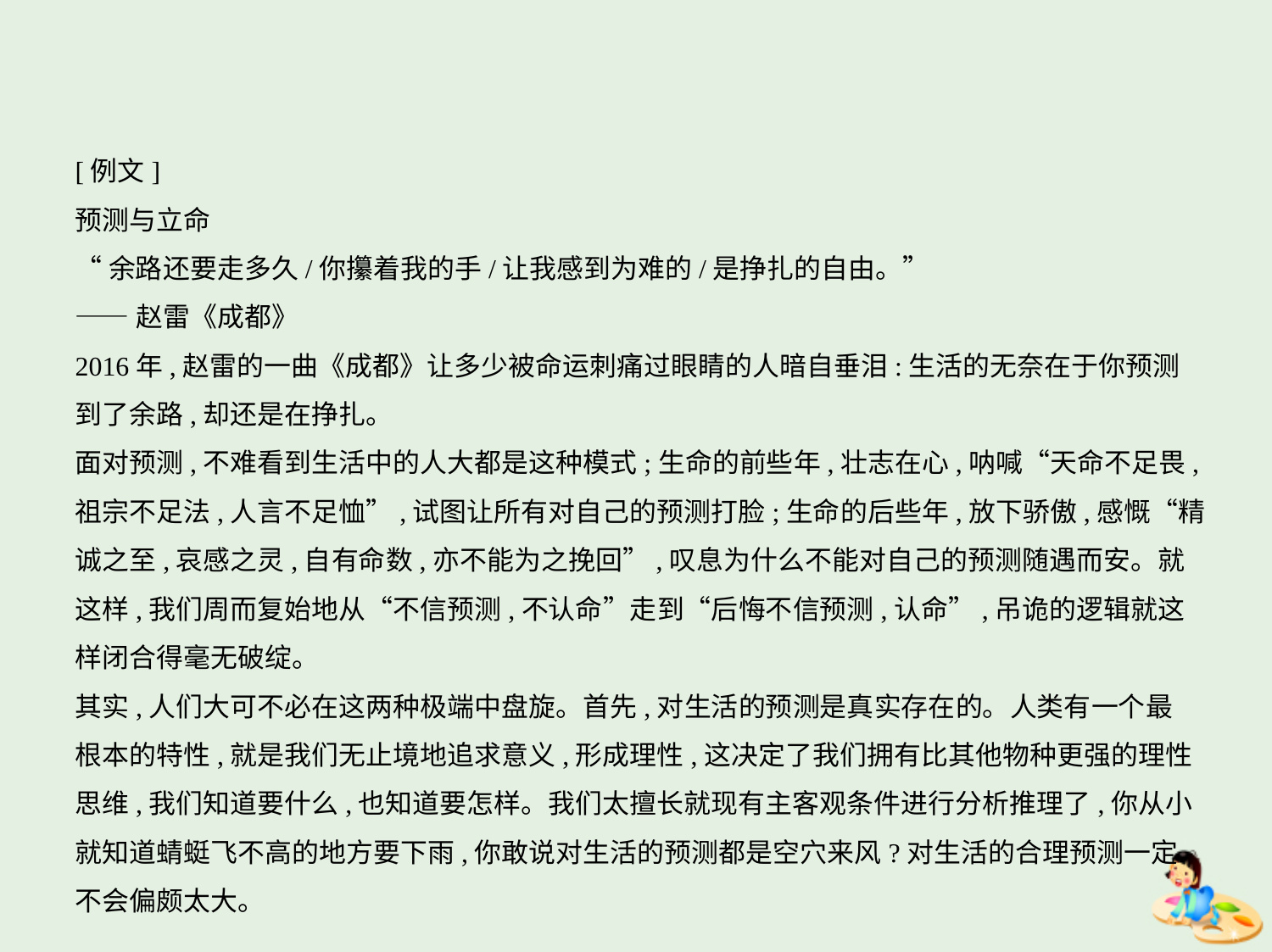

[例文]
预测与立命
“余路还要走多久/你攥着我的手/让我感到为难的/是挣扎的自由。”
——赵雷《成都》
2016年,赵雷的一曲《成都》让多少被命运刺痛过眼睛的人暗自垂泪:生活的无奈在于你预测
到了余路,却还是在挣扎。
面对预测,不难看到生活中的人大都是这种模式;生命的前些年,壮志在心,呐喊“天命不足畏,
祖宗不足法,人言不足恤”,试图让所有对自己的预测打脸;生命的后些年,放下骄傲,感慨“精
诚之至,哀感之灵,自有命数,亦不能为之挽回”,叹息为什么不能对自己的预测随遇而安。就
这样,我们周而复始地从“不信预测,不认命”走到“后悔不信预测,认命”,吊诡的逻辑就这
样闭合得毫无破绽。
其实,人们大可不必在这两种极端中盘旋。首先,对生活的预测是真实存在的。人类有一个最
根本的特性,就是我们无止境地追求意义,形成理性,这决定了我们拥有比其他物种更强的理性
思维,我们知道要什么,也知道要怎样。我们太擅长就现有主客观条件进行分析推理了,你从小
就知道蜻蜓飞不高的地方要下雨,你敢说对生活的预测都是空穴来风?对生活的合理预测一定
不会偏颇太大。